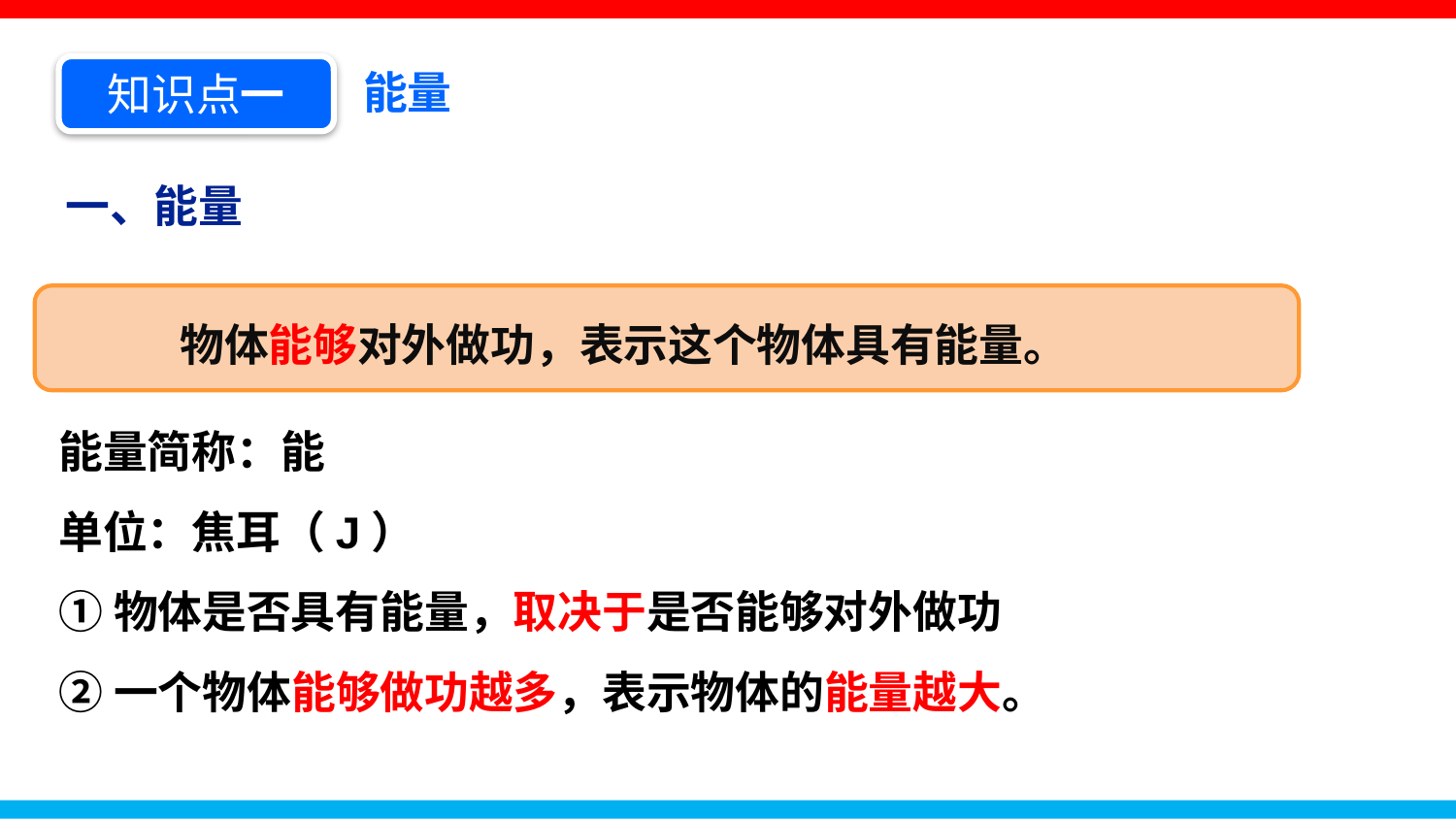

知识点一
能量
一、能量
物体能够对外做功，表示这个物体具有能量。
能量简称：能
单位：焦耳（J）
①物体是否具有能量，取决于是否能够对外做功
②一个物体能够做功越多，表示物体的能量越大。